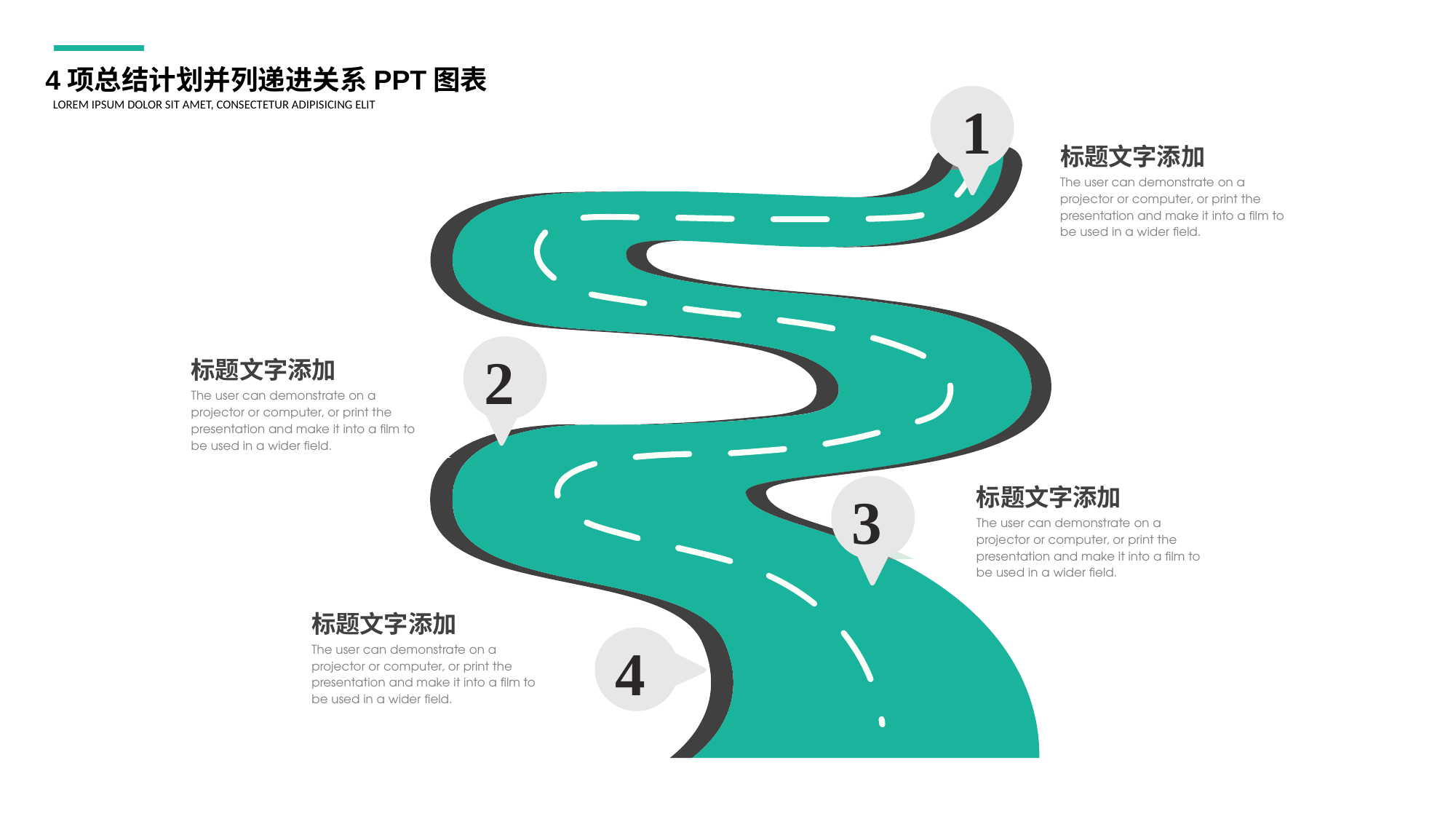

4项总结计划并列递进关系PPT图表

LOREM IPSUM DOLOR SIT AMET, CONSECTETUR ADIPISICING ELIT
1
标题文字添加
The user can demonstrate on a projector or computer, or print the presentation and make it into a film to be used in a wider field.

标题文字添加
The user can demonstrate on a projector or computer, or print the presentation and make it into a film to be used in a wider field.
2

标题文字添加
The user can demonstrate on a projector or computer, or print the presentation and make it into a film to be used in a wider field.

3

标题文字添加
The user can demonstrate on a projector or computer, or print the presentation and make it into a film to be used in a wider field.

4